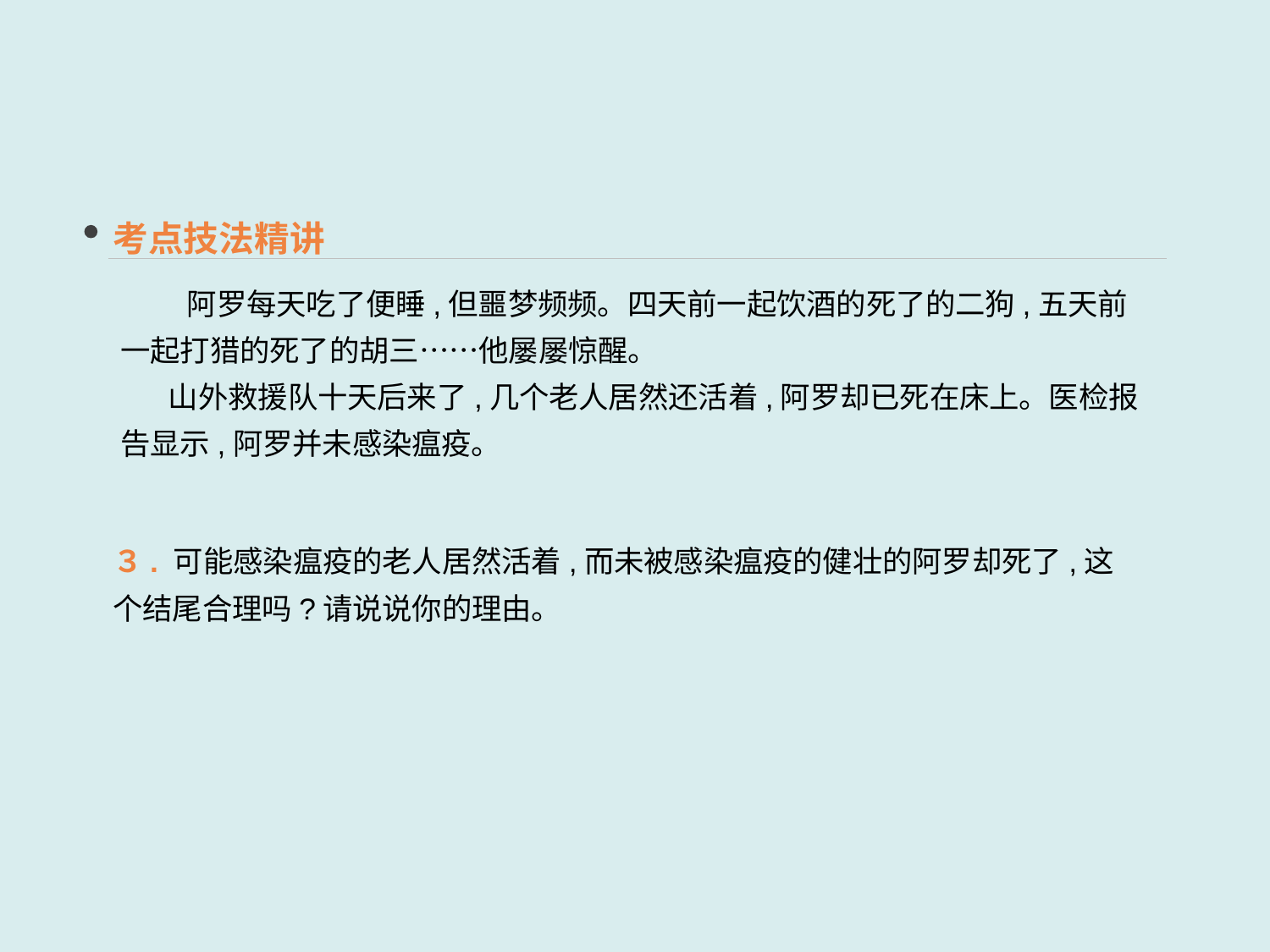

考点技法精讲

　　 阿罗每天吃了便睡,但噩梦频频。四天前一起饮酒的死了的二狗,五天前一起打猎的死了的胡三……他屡屡惊醒。
      山外救援队十天后来了,几个老人居然还活着,阿罗却已死在床上。医检报告显示,阿罗并未感染瘟疫。

３. 可能感染瘟疫的老人居然活着,而未被感染瘟疫的健壮的阿罗却死了,这个结尾合理吗?请说说你的理由。